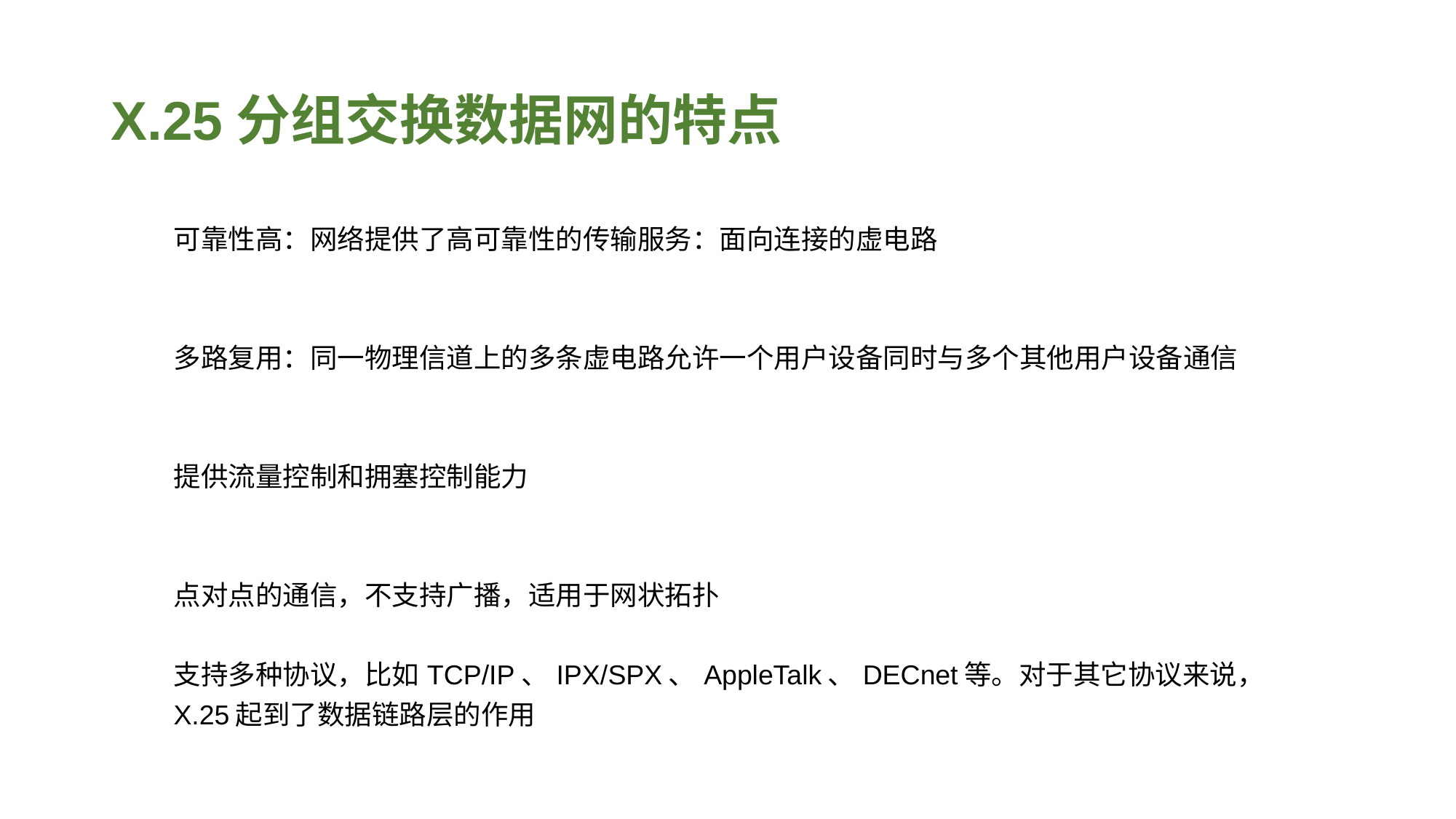

# X.25分组交换数据网的特点
可靠性高：网络提供了高可靠性的传输服务：面向连接的虚电路
多路复用：同一物理信道上的多条虚电路允许一个用户设备同时与多个其他用户设备通信
提供流量控制和拥塞控制能力
点对点的通信，不支持广播，适用于网状拓扑
支持多种协议，比如TCP/IP、IPX/SPX、AppleTalk、DECnet等。对于其它协议来说，X.25起到了数据链路层的作用